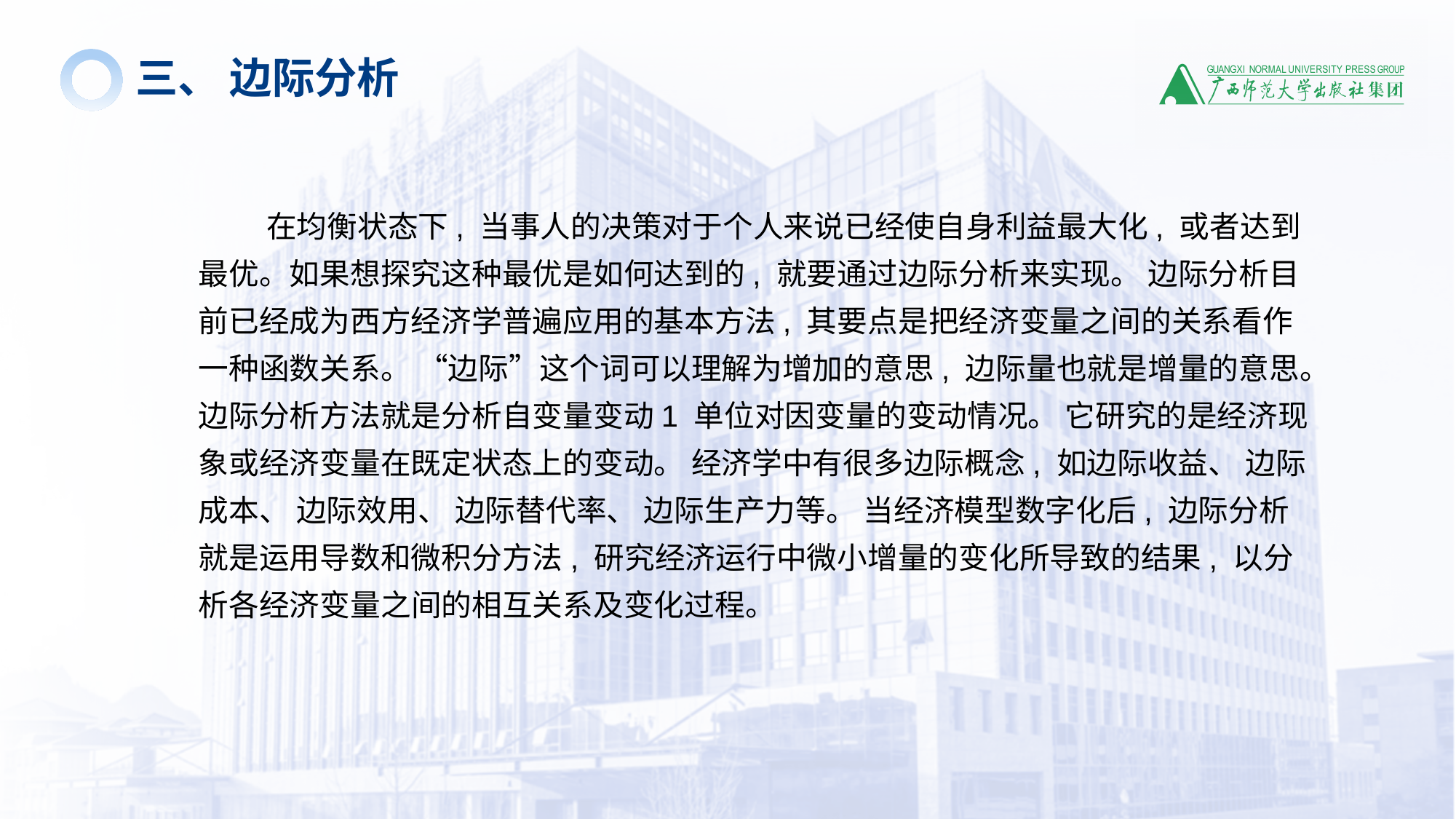

三、 边际分析

         在均衡状态下, 当事人的决策对于个人来说已经使自身利益最大化, 或者达到最优。如果想探究这种最优是如何达到的, 就要通过边际分析来实现。 边际分析目前已经成为西方经济学普遍应用的基本方法, 其要点是把经济变量之间的关系看作一种函数关系。 “边际”这个词可以理解为增加的意思, 边际量也就是增量的意思。边际分析方法就是分析自变量变动1 单位对因变量的变动情况。 它研究的是经济现象或经济变量在既定状态上的变动。 经济学中有很多边际概念, 如边际收益、 边际成本、 边际效用、 边际替代率、 边际生产力等。 当经济模型数字化后, 边际分析就是运用导数和微积分方法, 研究经济运行中微小增量的变化所导致的结果, 以分析各经济变量之间的相互关系及变化过程。